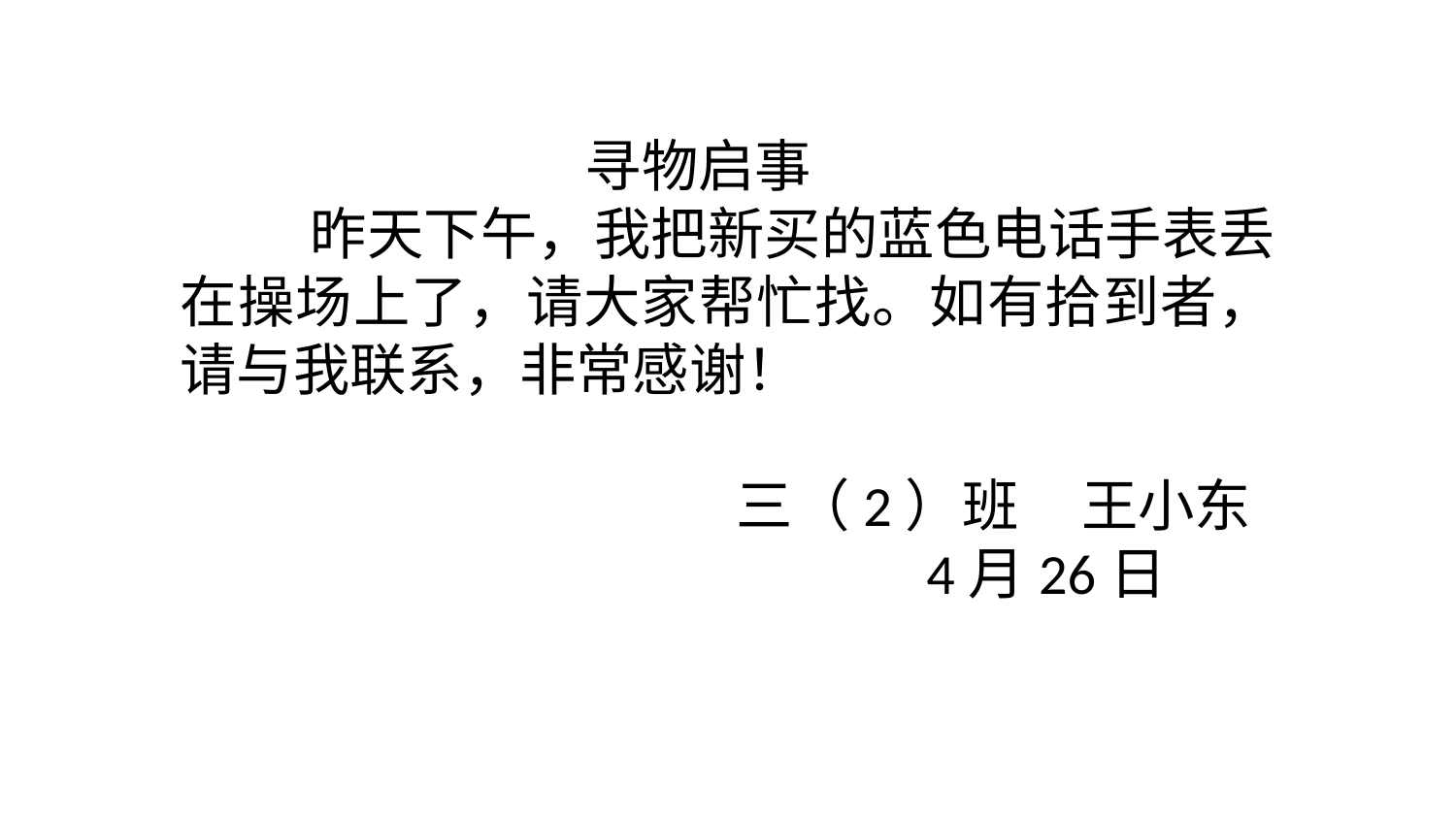

寻物启事
         昨天下午，我把新买的蓝色电话手表丢在操场上了，请大家帮忙找。如有拾到者，请与我联系，非常感谢！

                                           三（2）班     王小东
                                                          4月26日